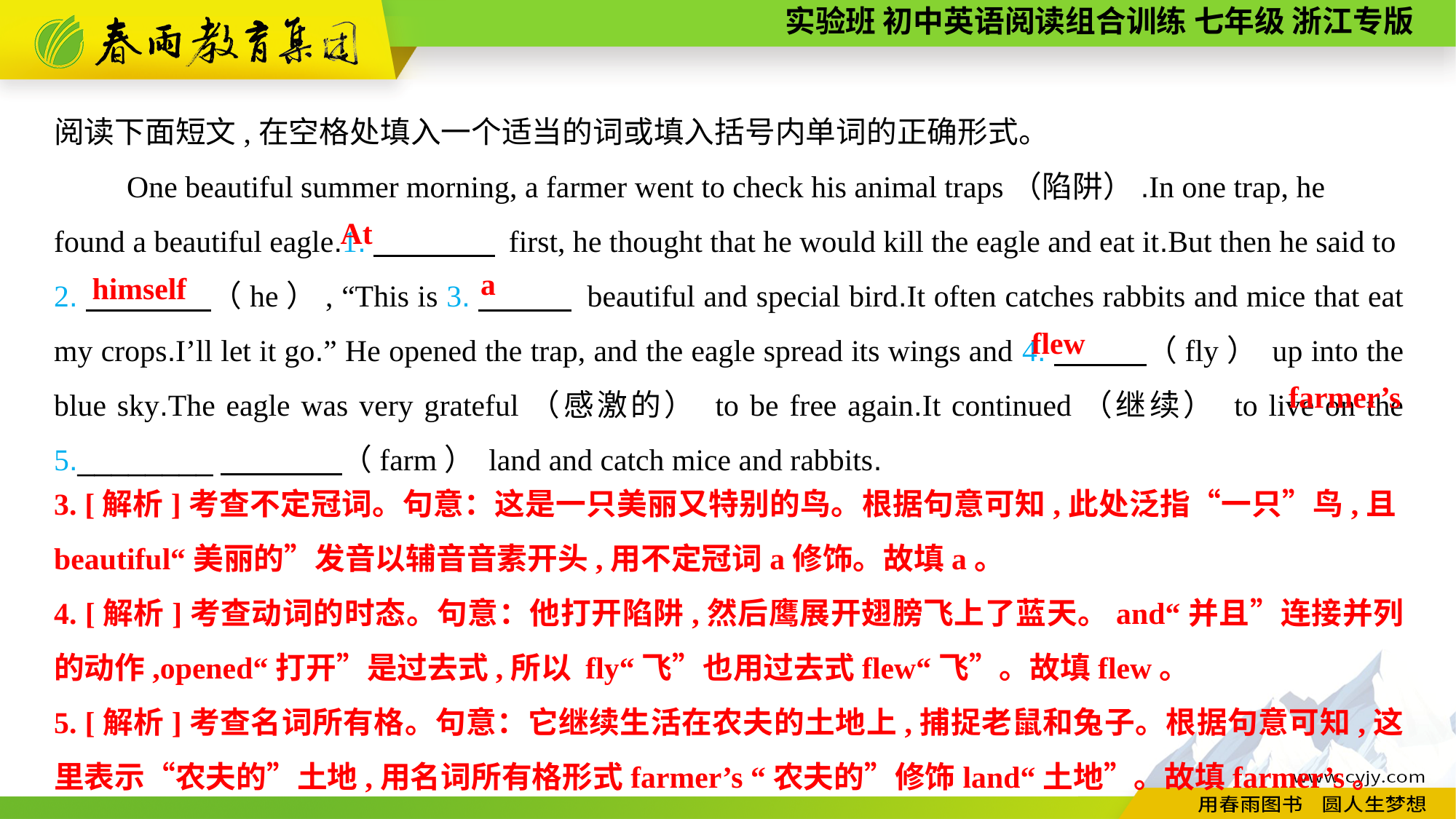

阅读下面短文,在空格处填入一个适当的词或填入括号内单词的正确形式。
One beautiful summer morning, a farmer went to check his animal traps（陷阱）.In one trap, he found a beautiful eagle.1.　　　　 first, he thought that he would kill the eagle and eat it.But then he said to
2.　　　　（he）, “This is 3.　　　 beautiful and special bird.It often catches rabbits and mice that eat my crops.I’ll let it go.” He opened the trap, and the eagle spread its wings and 4.　　　（fly） up into the blue sky.The eagle was very grateful（感激的） to be free again.It continued（继续） to live on the 5.________　　　　（farm） land and catch mice and rabbits.
At
a
himself
flew
farmer’s
3. [解析]考查不定冠词。句意：这是一只美丽又特别的鸟。根据句意可知,此处泛指“一只”鸟,且beautiful“美丽的”发音以辅音音素开头,用不定冠词a修饰。故填a。
4. [解析]考查动词的时态。句意：他打开陷阱,然后鹰展开翅膀飞上了蓝天。and“并且”连接并列的动作,opened“打开”是过去式,所以 fly“飞”也用过去式flew“飞”。故填flew。
5. [解析]考查名词所有格。句意：它继续生活在农夫的土地上,捕捉老鼠和兔子。根据句意可知,这里表示“农夫的”土地,用名词所有格形式farmer’s “农夫的”修饰land“土地”。故填farmer’s。